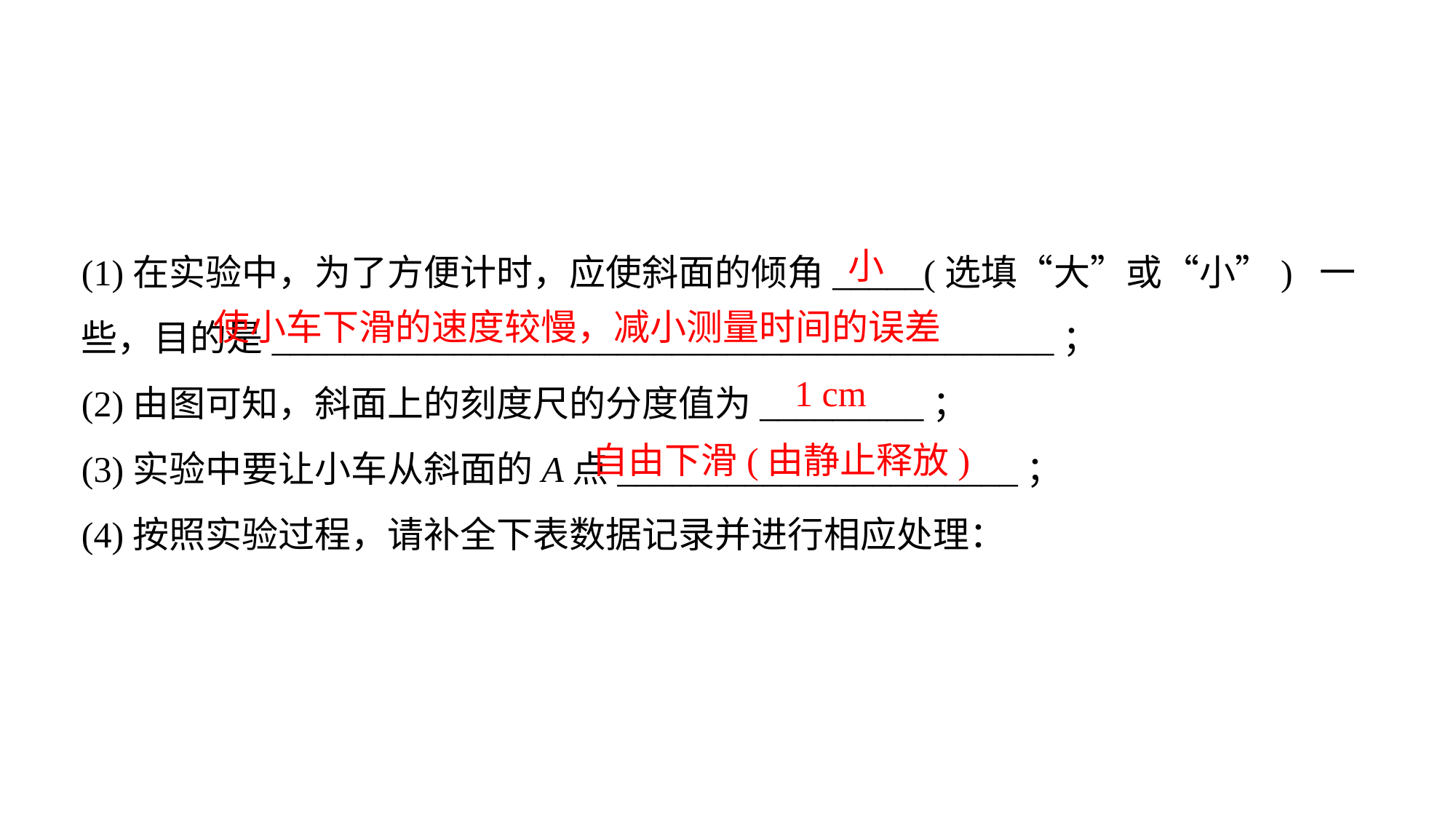

(1)在实验中，为了方便计时，应使斜面的倾角_____(选填“大”或“小”)  一些，目的是___________________________________________；
(2)由图可知，斜面上的刻度尺的分度值为_________；
(3)实验中要让小车从斜面的A点______________________；
(4)按照实验过程，请补全下表数据记录并进行相应处理：
小
使小车下滑的速度较慢，减小测量时间的误差
1 cm
自由下滑(由静止释放)